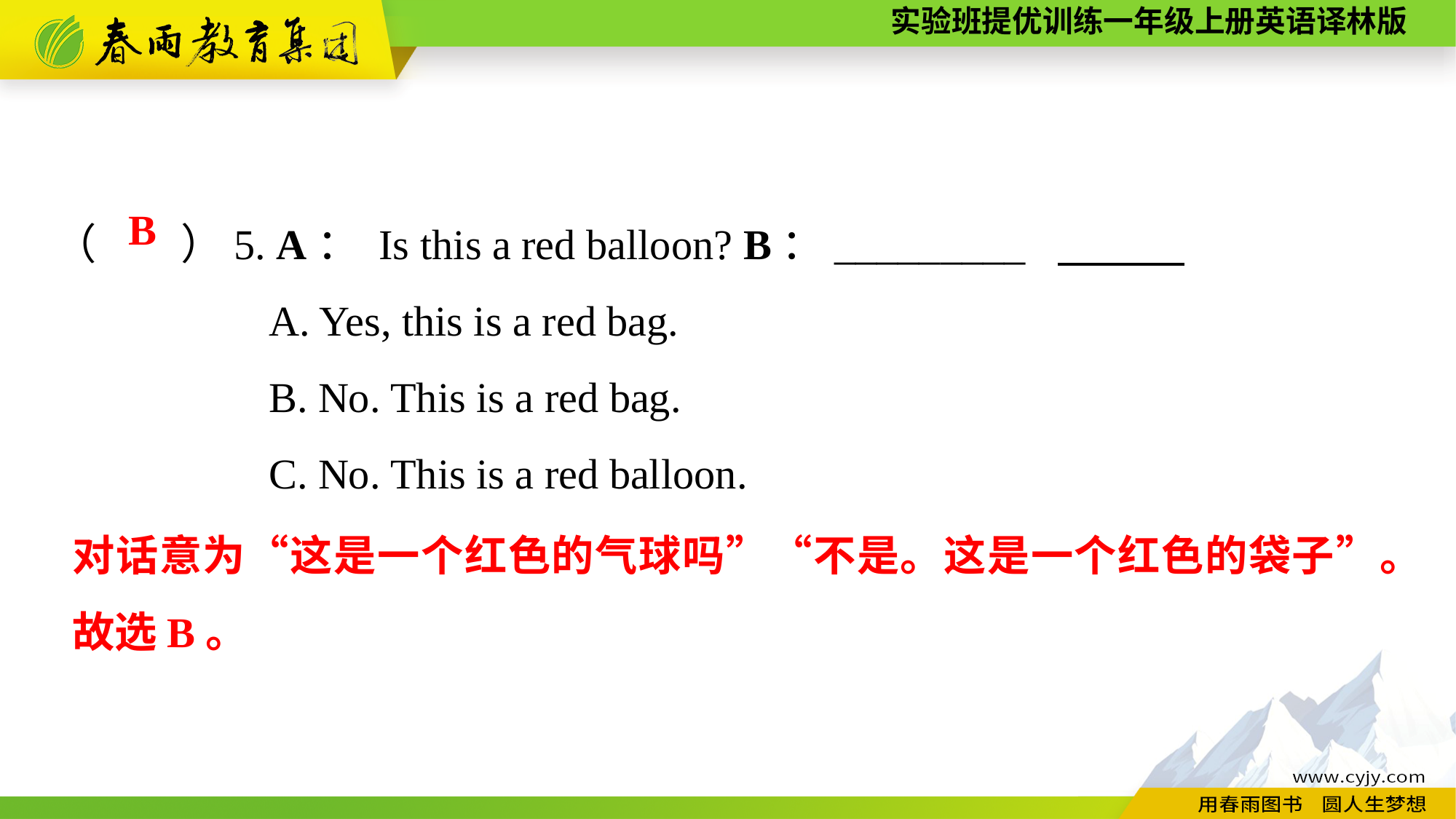

（　　）5. A： Is this a red balloon? B：_________
A. Yes, this is a red bag.
B. No. This is a red bag.
C. No. This is a red balloon.
B
对话意为“这是一个红色的气球吗”“不是。这是一个红色的袋子”。故选B。